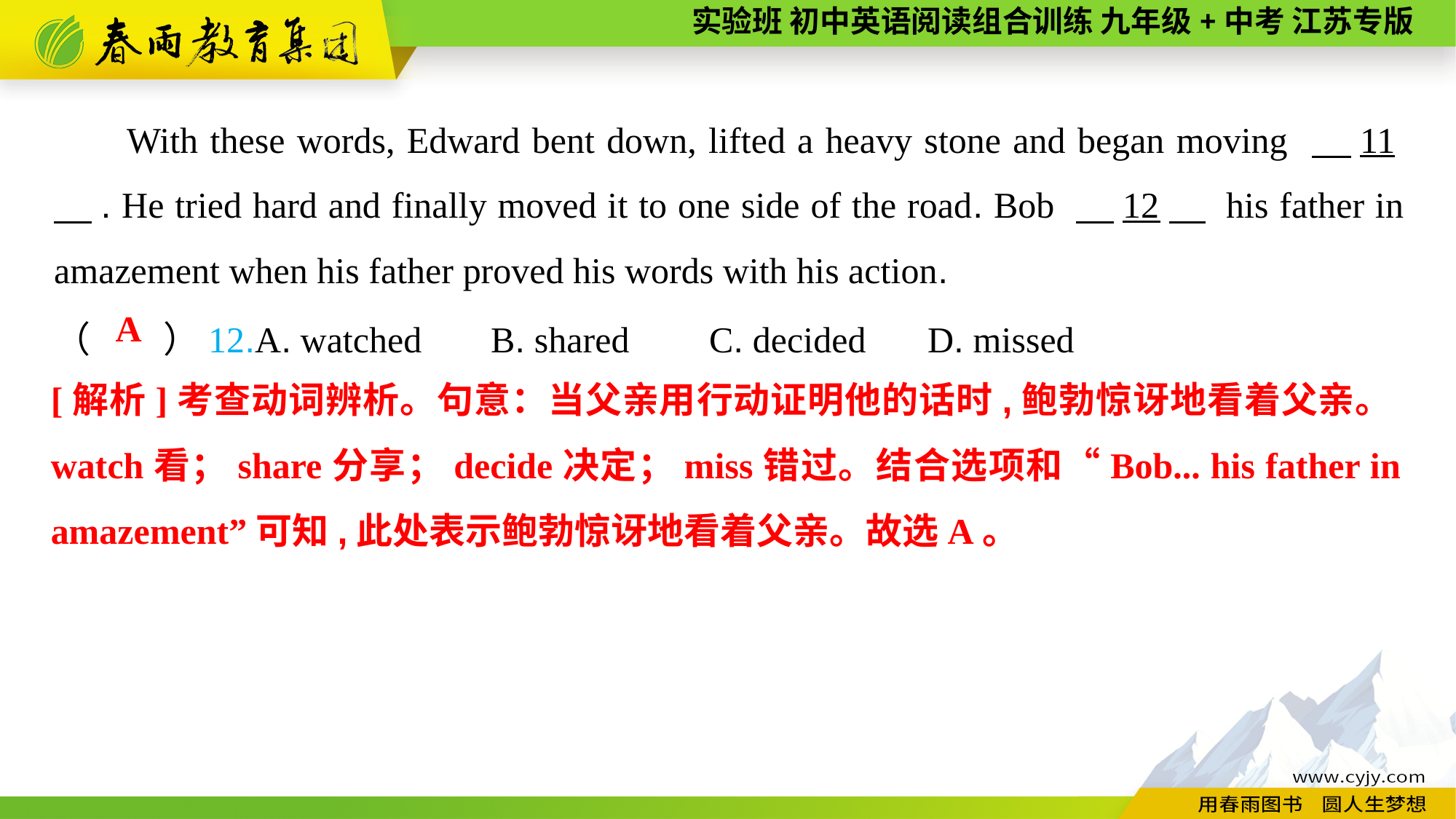

With these words, Edward bent down, lifted a heavy stone and began moving 　11　. He tried hard and finally moved it to one side of the road. Bob 　12　 his father in amazement when his father proved his words with his action.
（　　）12.A. watched	B. shared	C. decided	D. missed
A
[解析]考查动词辨析。句意：当父亲用行动证明他的话时,鲍勃惊讶地看着父亲。watch看；share分享；decide决定；miss错过。结合选项和“Bob... his father in amazement”可知,此处表示鲍勃惊讶地看着父亲。故选A。